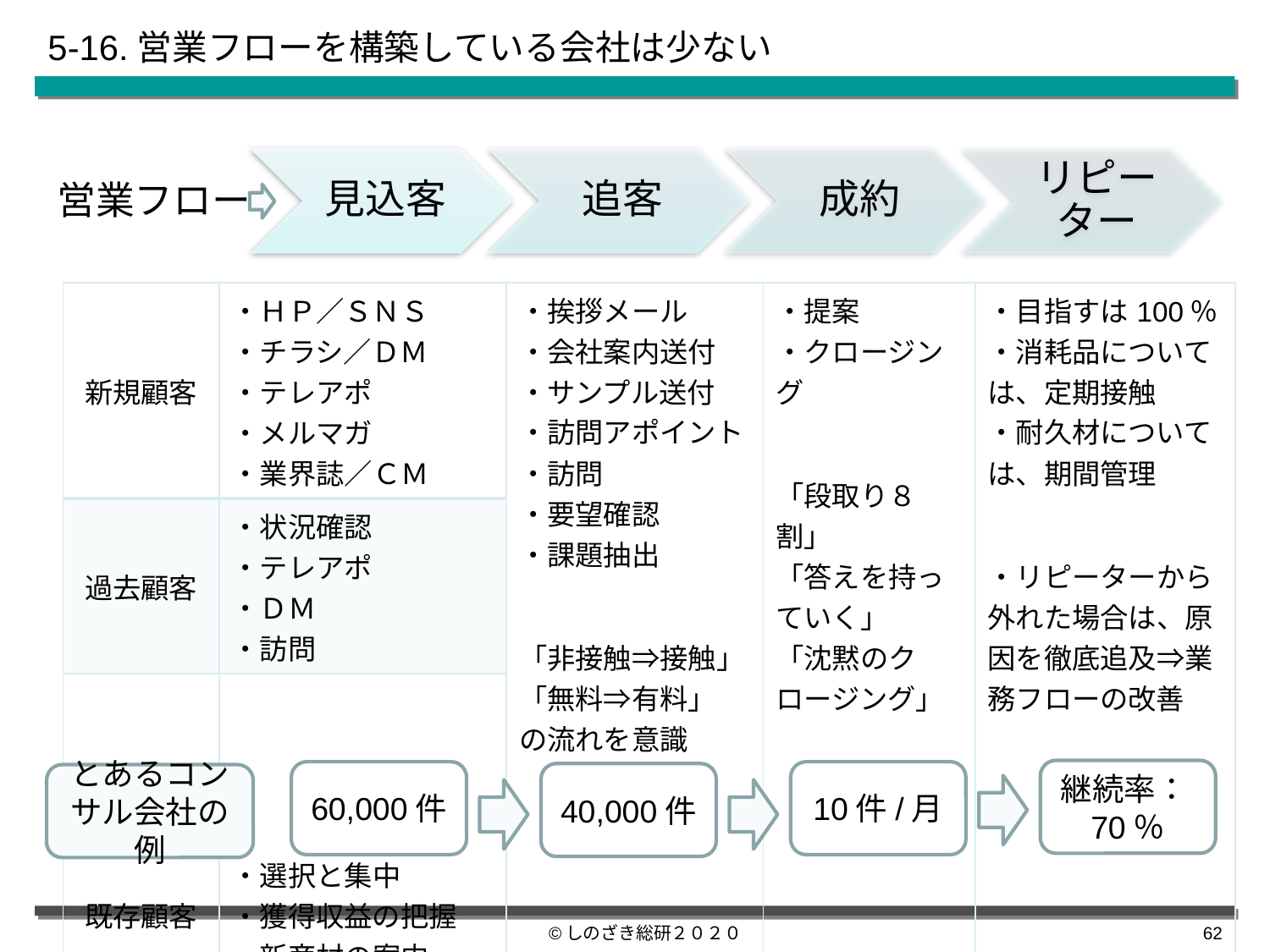

見込客
追客
成約
リピーター
# 5-16.営業フローを構築している会社は少ない
営業フロー

| 新規顧客 | ・ＨＰ／ＳＮＳ ・チラシ／ＤＭ ・テレアポ ・メルマガ ・業界誌／ＣＭ | ・挨拶メール ・会社案内送付 ・サンプル送付 ・訪問アポイント ・訪問 ・要望確認 ・課題抽出 「非接触⇒接触」 「無料⇒有料」 の流れを意識 | ・提案 ・クロージング 「段取り８割」 「答えを持っていく」 「沈黙のクロージング」 | ・目指すは100％ ・消耗品については、定期接触 ・耐久材については、期間管理 ・リピーターから外れた場合は、原因を徹底追及⇒業務フローの改善 |
| --- | --- | --- | --- | --- |
| 過去顧客 | ・状況確認 ・テレアポ ・ＤＭ ・訪問 |  |  |  |
| 既存顧客 | ・選択と集中 ・獲得収益の把握 ・新商材の案内 |  |  |  |
継続率：70％
10件/月
60,000件
40,000件
とあるコンサル会社の例

©しのざき総研２０２０
62